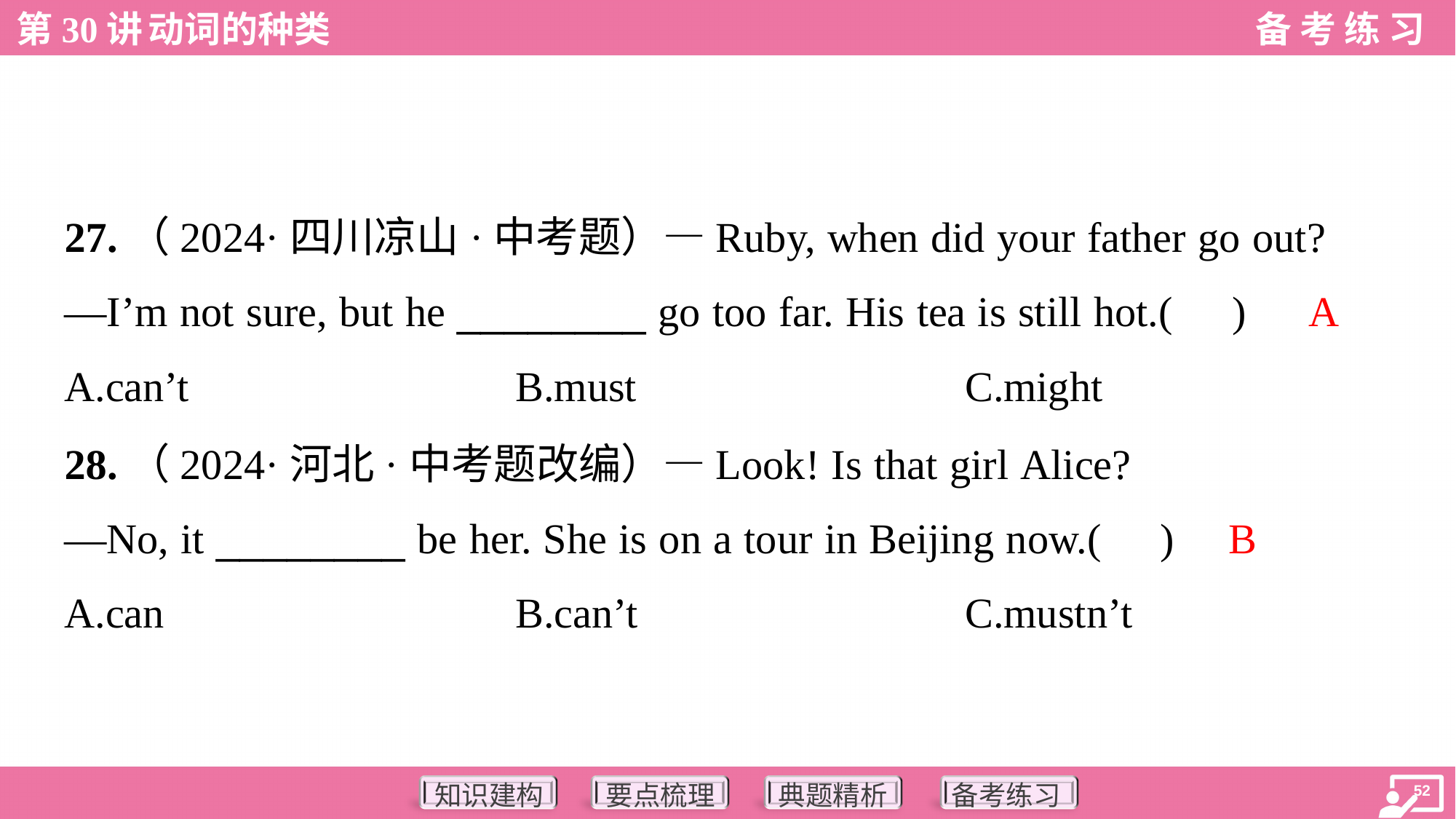

27.（2024·四川凉山·中考题）—Ruby, when did your father go out?
—I’m not sure, but he ________ go too far. His tea is still hot.(     )
A
A.can’t	B.must	C.might
28.（2024·河北·中考题改编）—Look! Is that girl Alice?
—No, it ________ be her. She is on a tour in Beijing now.(     )
B
A.can	B.can’t	C.mustn’t